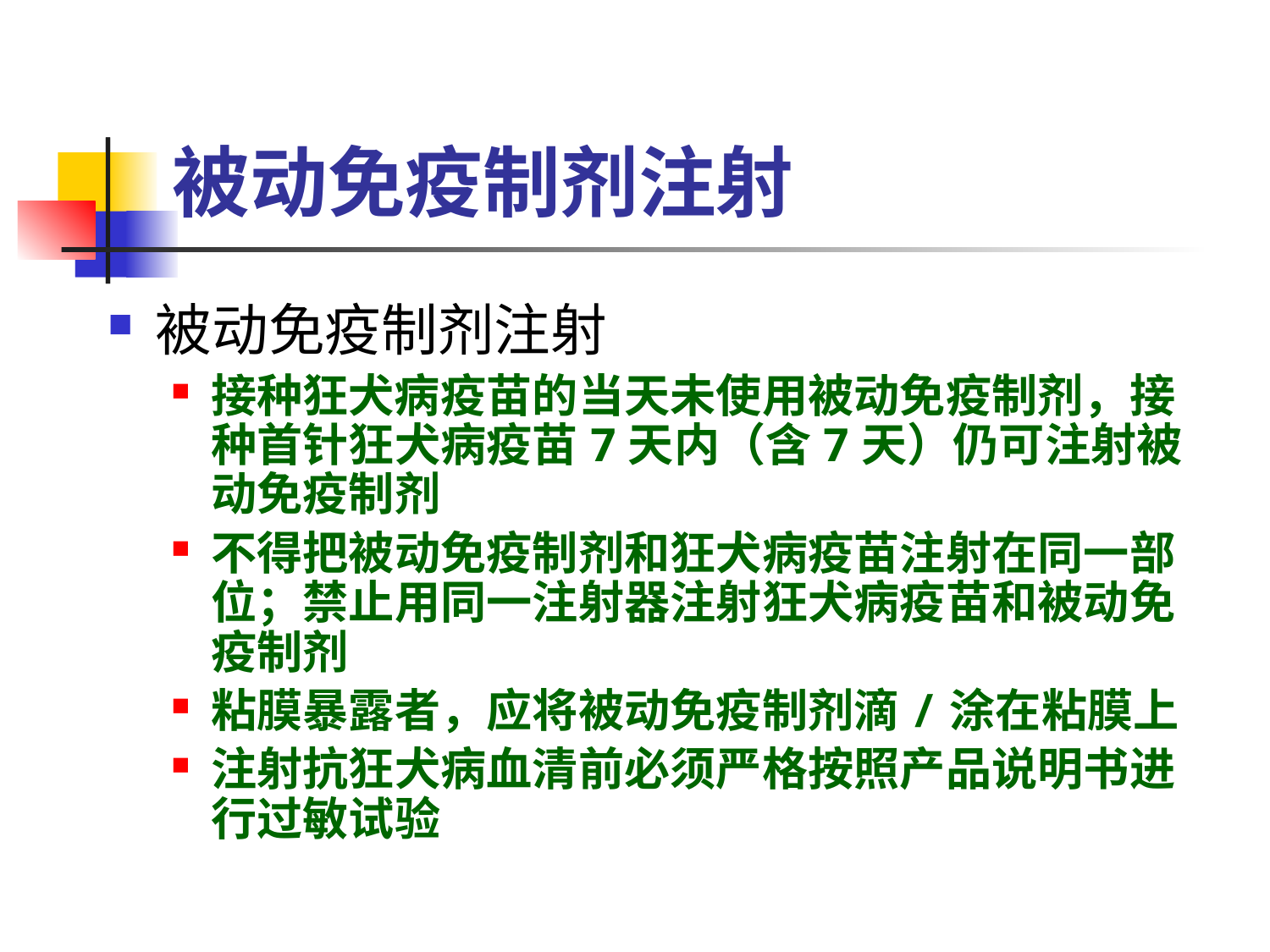

# 被动免疫制剂注射
被动免疫制剂注射
接种狂犬病疫苗的当天未使用被动免疫制剂，接种首针狂犬病疫苗7天内（含7天）仍可注射被动免疫制剂
不得把被动免疫制剂和狂犬病疫苗注射在同一部位；禁止用同一注射器注射狂犬病疫苗和被动免疫制剂
粘膜暴露者，应将被动免疫制剂滴/涂在粘膜上
注射抗狂犬病血清前必须严格按照产品说明书进行过敏试验